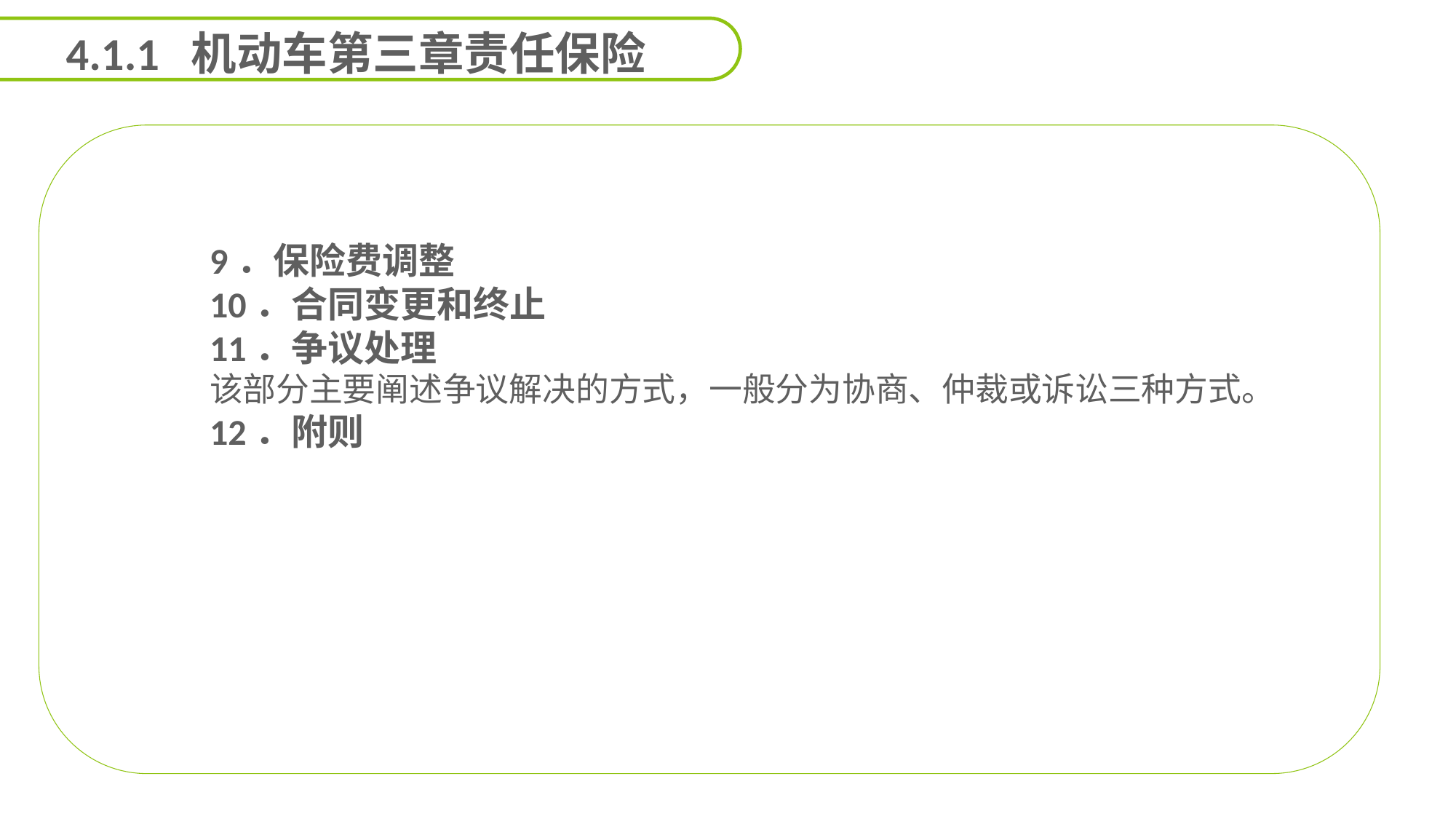

4.1.1  机动车第三章责任保险

能力
目标
9．保险费调整
10．合同变更和终止
11．争议处理
该部分主要阐述争议解决的方式，一般分为协商、仲裁或诉讼三种方式。
12．附则

延迟符